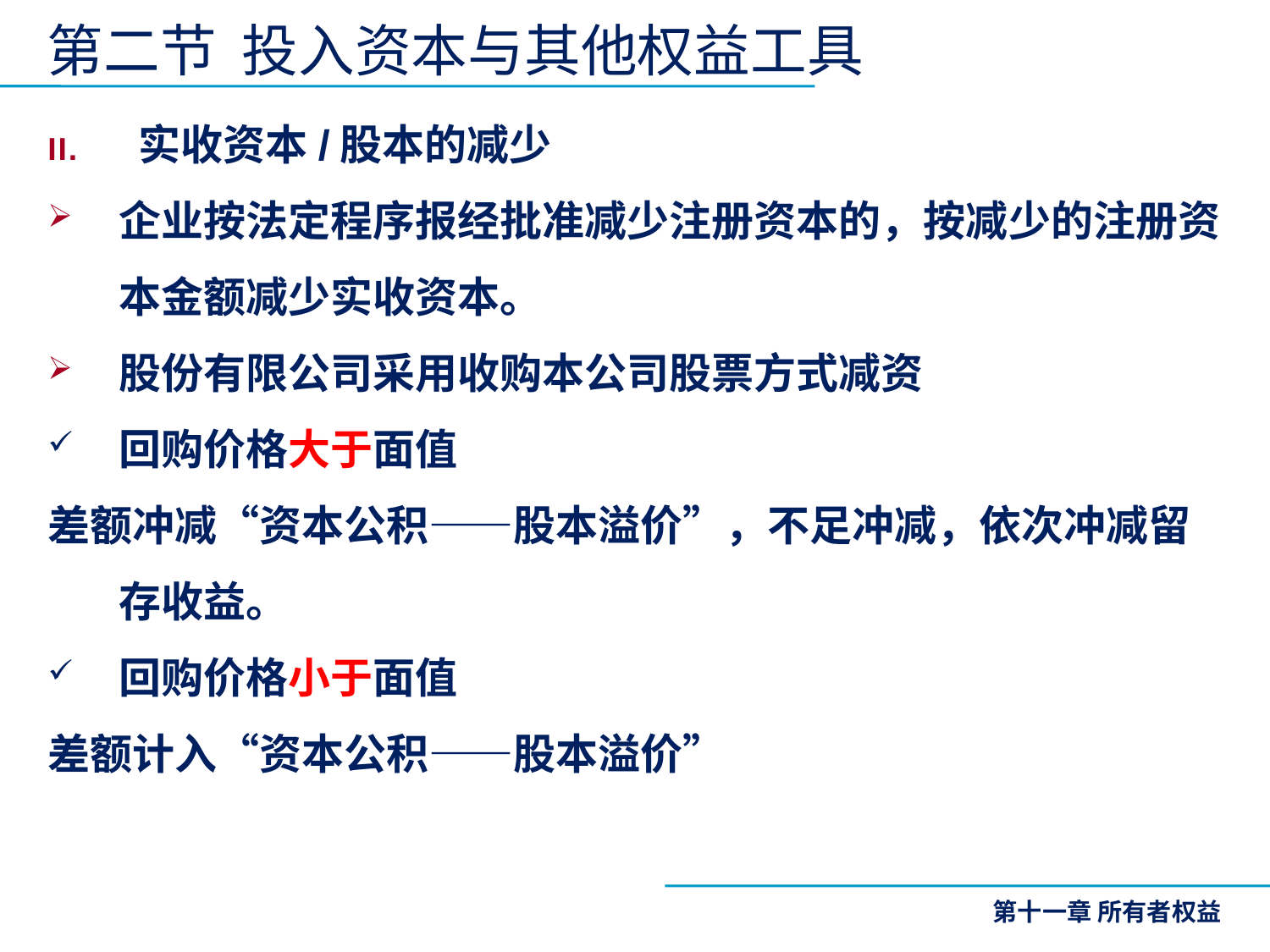

第二节  投入资本与其他权益工具
 实收资本/股本的减少
企业按法定程序报经批准减少注册资本的，按减少的注册资本金额减少实收资本。
股份有限公司采用收购本公司股票方式减资
回购价格大于面值
差额冲减“资本公积——股本溢价”，不足冲减，依次冲减留存收益。
回购价格小于面值
差额计入“资本公积——股本溢价”